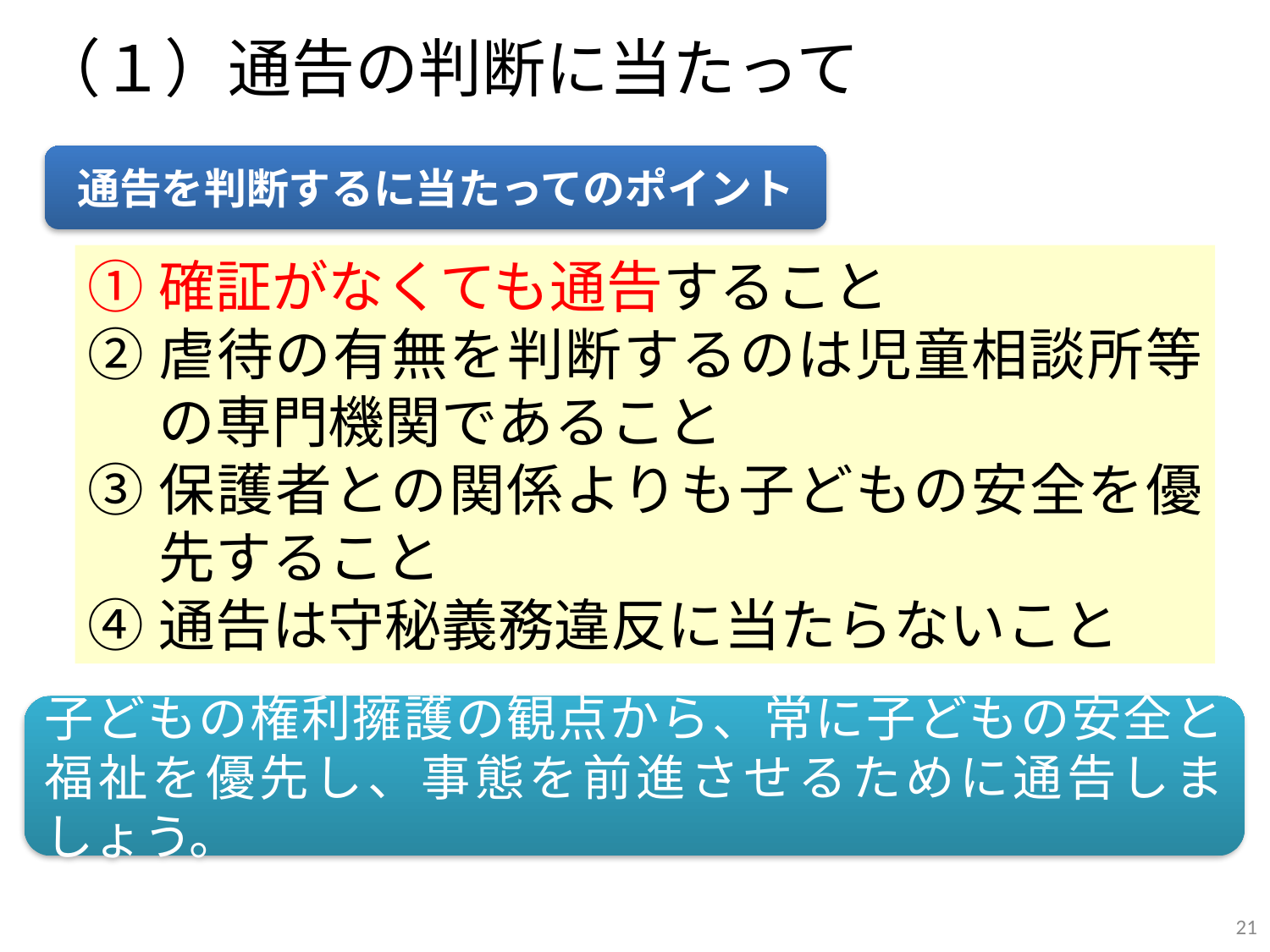

（１）通告の判断に当たって
通告を判断するに当たってのポイント
確証がなくても通告すること
虐待の有無を判断するのは児童相談所等の専門機関であること
保護者との関係よりも子どもの安全を優先すること
通告は守秘義務違反に当たらないこと
子どもの権利擁護の観点から、常に子どもの安全と福祉を優先し、事態を前進させるために通告しましょう。
21